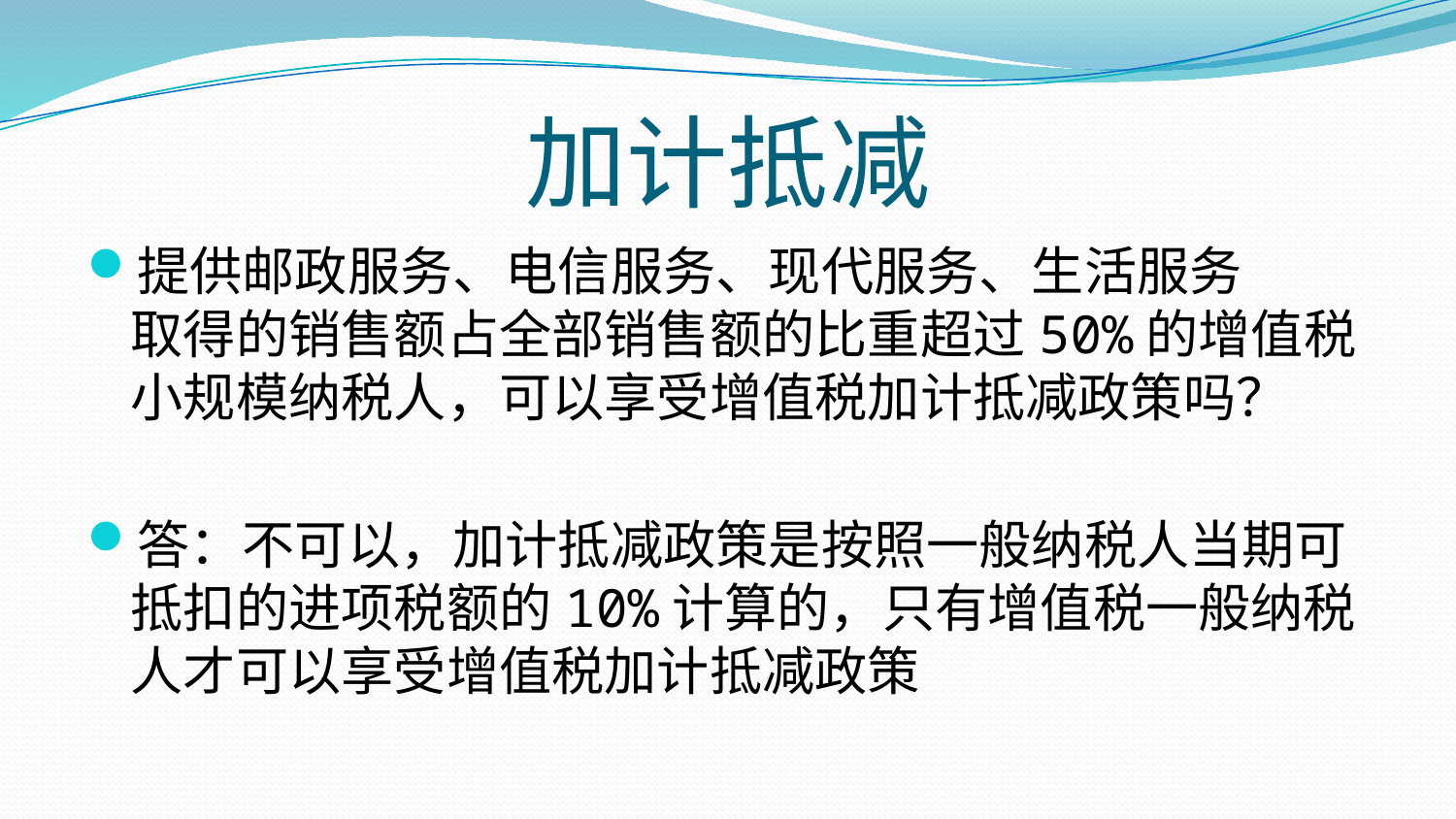

# 加计抵减
提供邮政服务、电信服务、现代服务、生活服务
取得的销售额占全部销售额的比重超过50%的增值税小规模纳税人，可以享受增值税加计抵减政策吗？

答：不可以，加计抵减政策是按照一般纳税人当期可抵扣的进项税额的10%计算的，只有增值税一般纳税人才可以享受增值税加计抵减政策